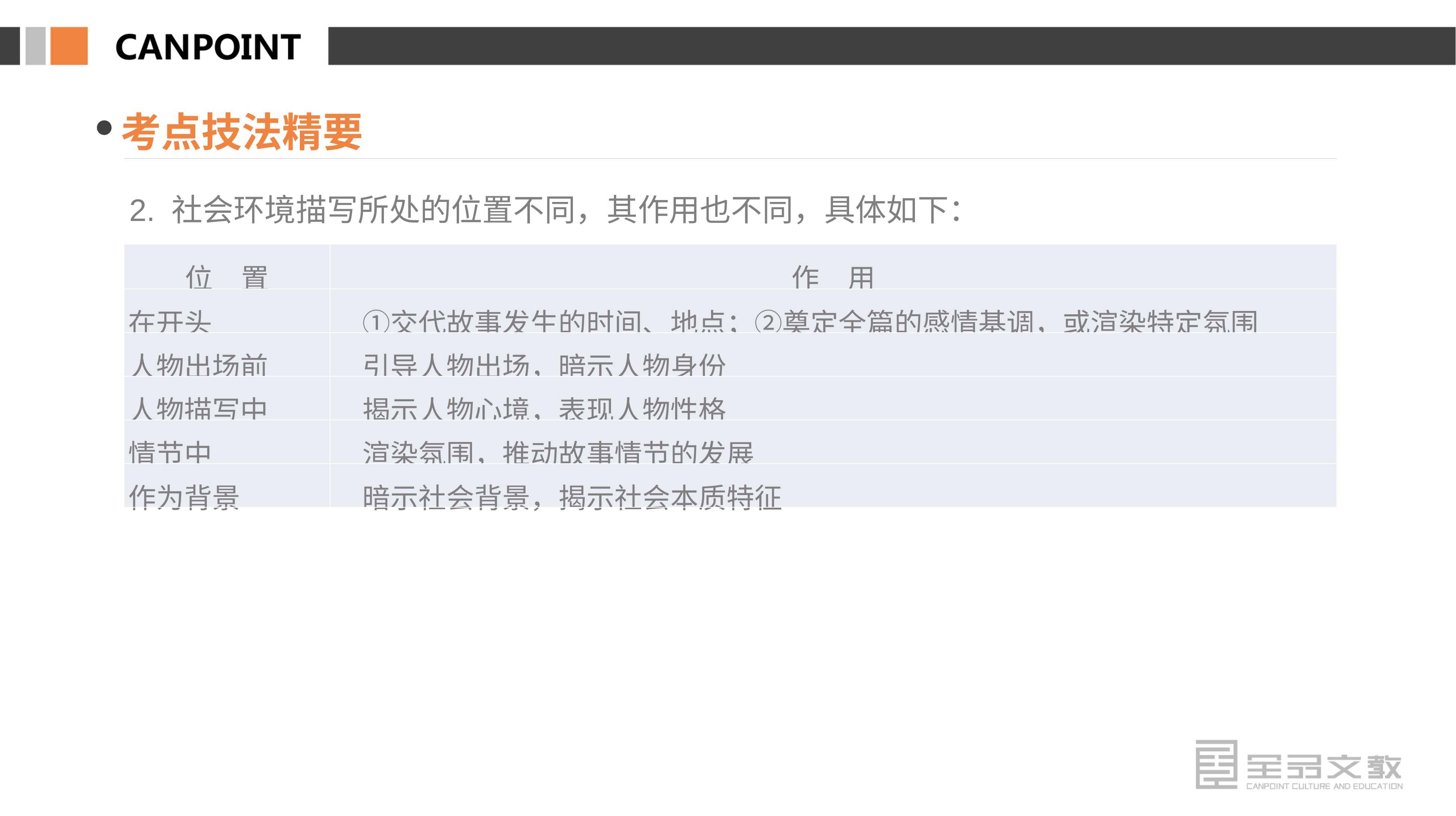

考点技法精要

2. 社会环境描写所处的位置不同，其作用也不同，具体如下：
| 位　置 | 作　用 |
| --- | --- |
| 在开头 | ①交代故事发生的时间、地点；②奠定全篇的感情基调，或渲染特定氛围 |
| 人物出场前 | 引导人物出场，暗示人物身份 |
| 人物描写中 | 揭示人物心境，表现人物性格 |
| 情节中 | 渲染氛围，推动故事情节的发展 |
| 作为背景 | 暗示社会背景，揭示社会本质特征 |